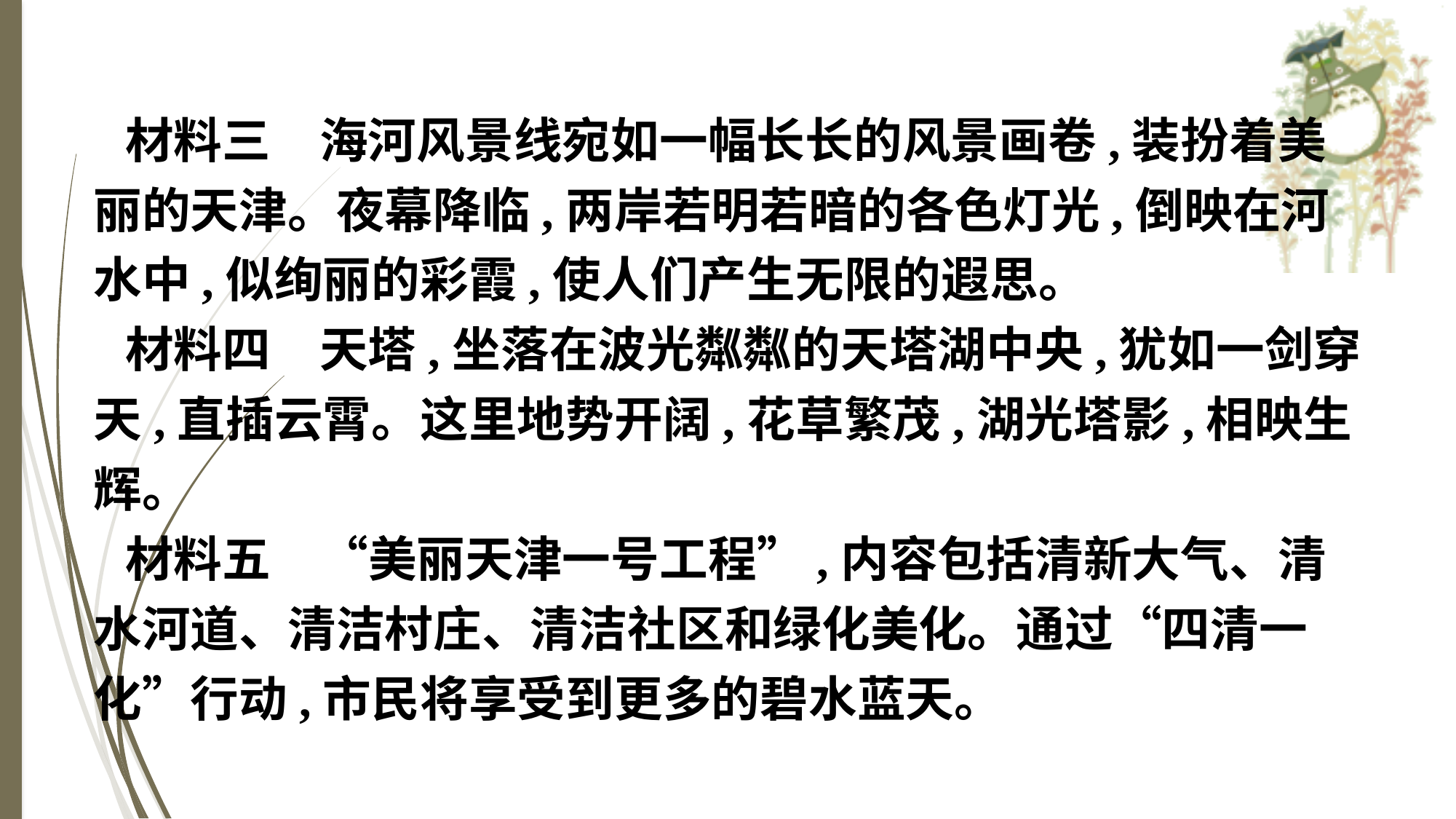

材料三　海河风景线宛如一幅长长的风景画卷,装扮着美丽的天津。夜幕降临,两岸若明若暗的各色灯光,倒映在河水中,似绚丽的彩霞,使人们产生无限的遐思。
材料四　天塔,坐落在波光粼粼的天塔湖中央,犹如一剑穿天,直插云霄。这里地势开阔,花草繁茂,湖光塔影,相映生辉。
材料五　“美丽天津一号工程”,内容包括清新大气、清水河道、清洁村庄、清洁社区和绿化美化。通过“四清一化”行动,市民将享受到更多的碧水蓝天。